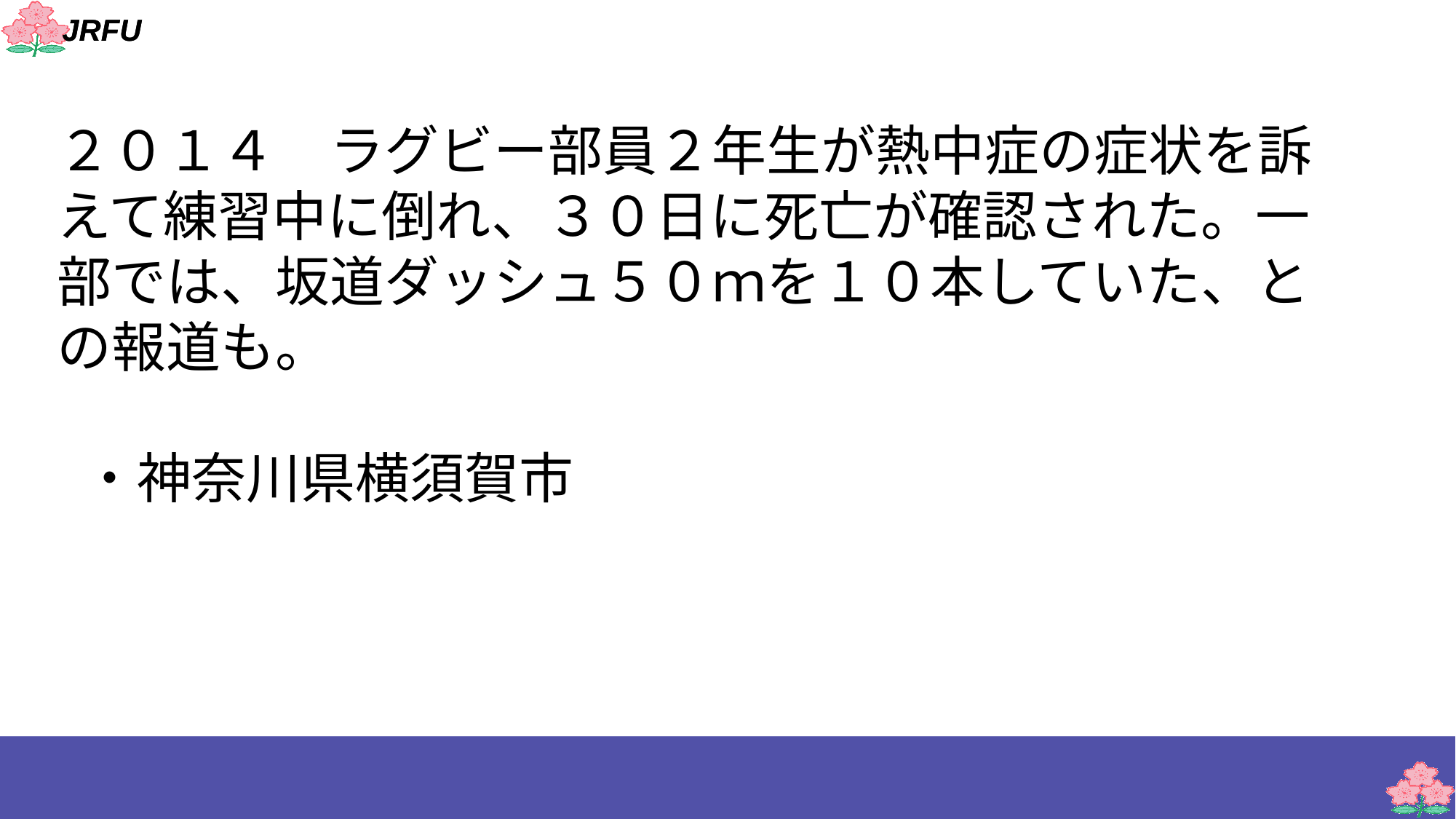

#
２０１４　ラグビー部員２年生が熱中症の症状を訴えて練習中に倒れ、３０日に死亡が確認された。一部では、坂道ダッシュ５０ｍを１０本していた、との報道も。

 ・神奈川県横須賀市